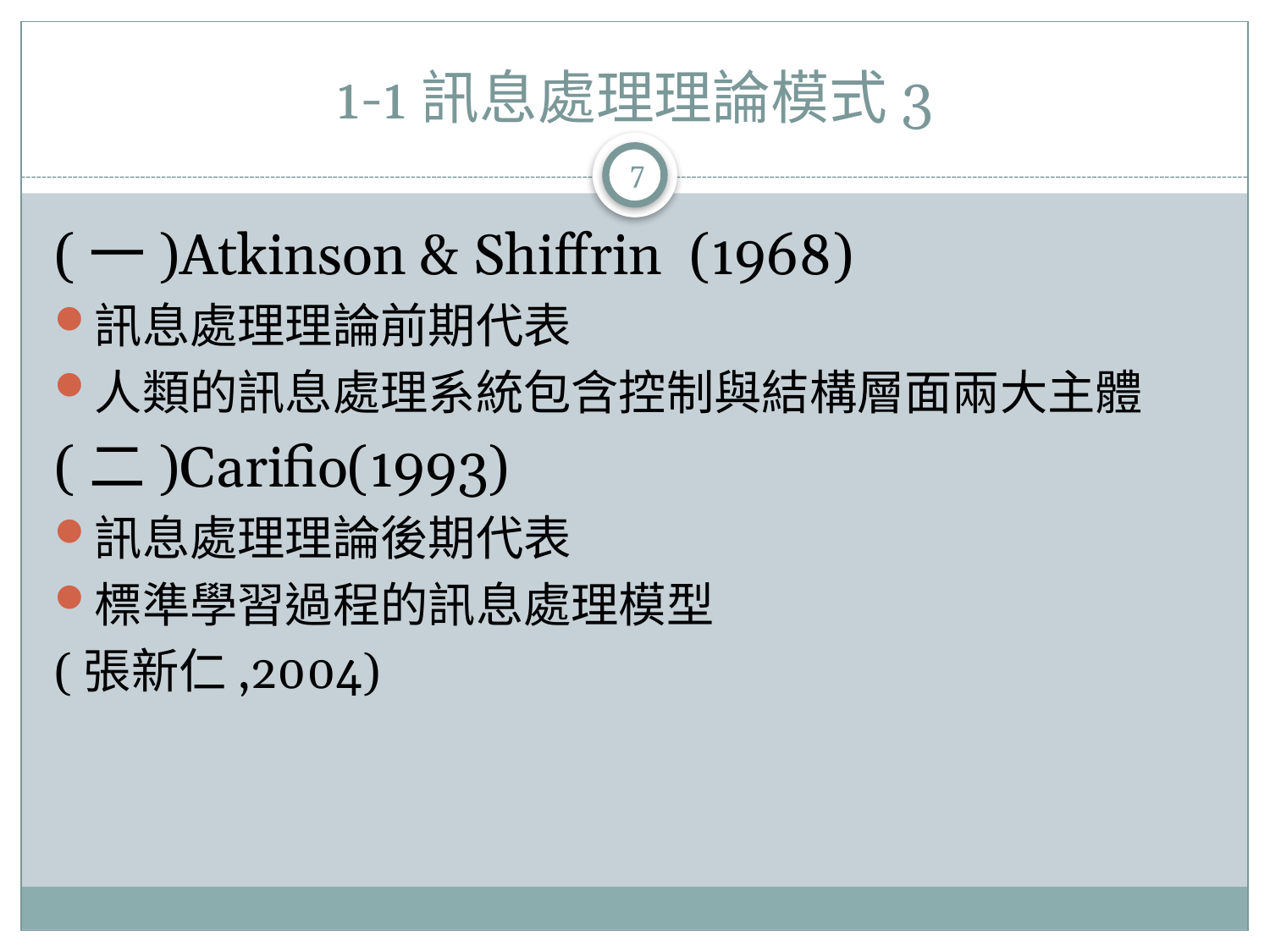

# 1-1訊息處理理論模式3
7
(一)Atkinson & Shiffrin  (1968)
訊息處理理論前期代表
人類的訊息處理系統包含控制與結構層面兩大主體
(二)Carifio(1993)
訊息處理理論後期代表
標準學習過程的訊息處理模型
(張新仁,2004)